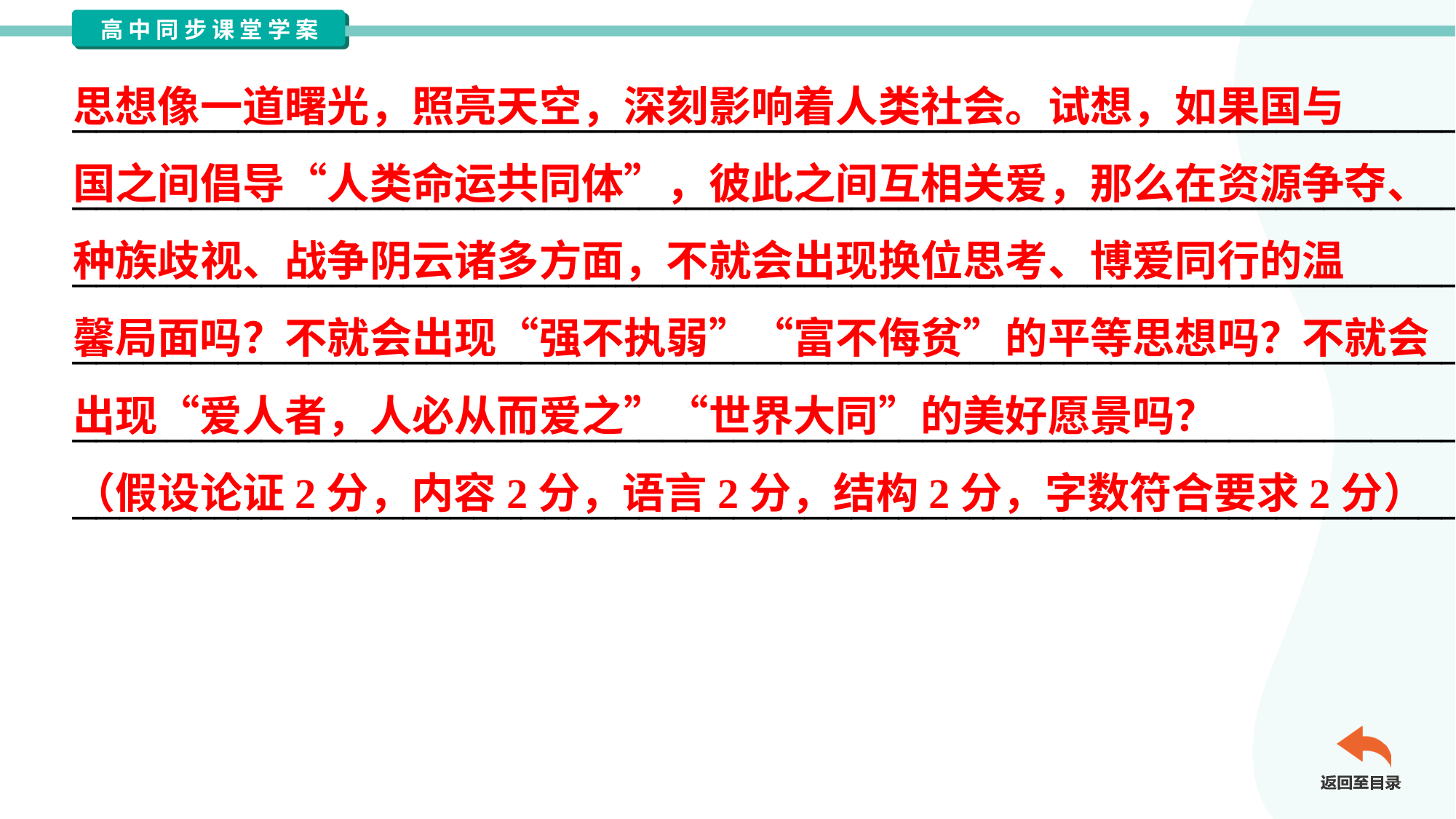

思想像一道曙光，照亮天空，深刻影响着人类社会。试想，如果国与
国之间倡导“人类命运共同体”，彼此之间互相关爱，那么在资源争夺、
种族歧视、战争阴云诸多方面，不就会出现换位思考、博爱同行的温
馨局面吗？不就会出现“强不执弱”“富不侮贫”的平等思想吗？不就会
出现“爱人者，人必从而爱之”“世界大同”的美好愿景吗？
（假设论证2分，内容2分，语言2分，结构2分，字数符合要求2分）
_____________________________________________________________
_____________________________________________________________
_____________________________________________________________
_____________________________________________________________
_____________________________________________________________
_____________________________________________________________